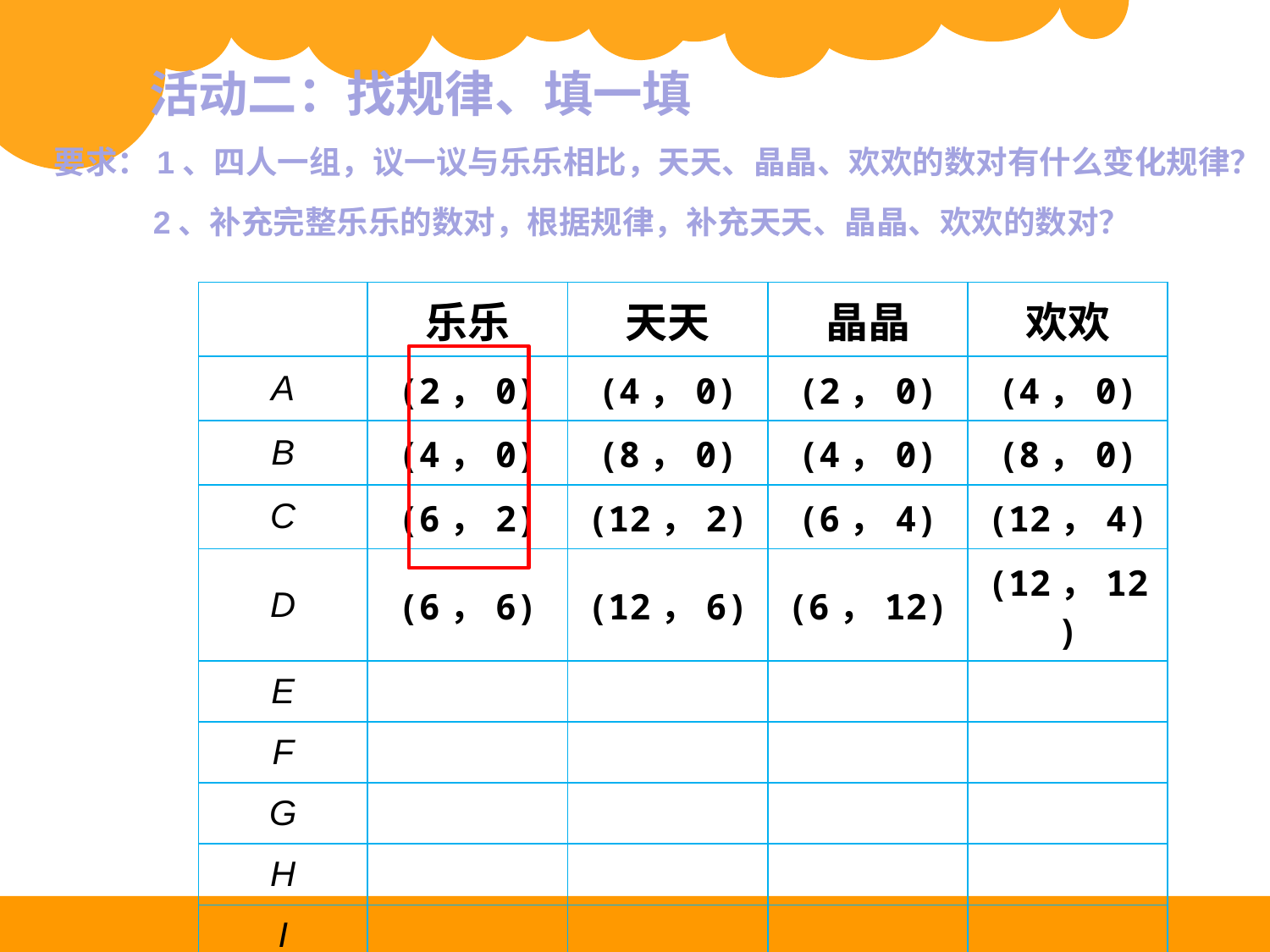

活动二：找规律、填一填

要求：1、四人一组，议一议与乐乐相比，天天、晶晶、欢欢的数对有什么变化规律？
2、补充完整乐乐的数对，根据规律，补充天天、晶晶、欢欢的数对？
|  | 乐乐 | 天天 | 晶晶 | 欢欢 |
| --- | --- | --- | --- | --- |
| A | (2，0) | (4，0) | (2，0) | (4，0) |
| B | (4，0) | (8，0) | (4，0) | (8，0) |
| C | (6，2) | (12，2) | (6，4) | (12，4) |
| D | (6，6) | (12，6) | (6，12) | (12，12) |
| E |  |  |  |  |
| F |  |  |  |  |
| G |  |  |  |  |
| H |  |  |  |  |
| I |  |  |  |  |
| J |  |  |  |  |